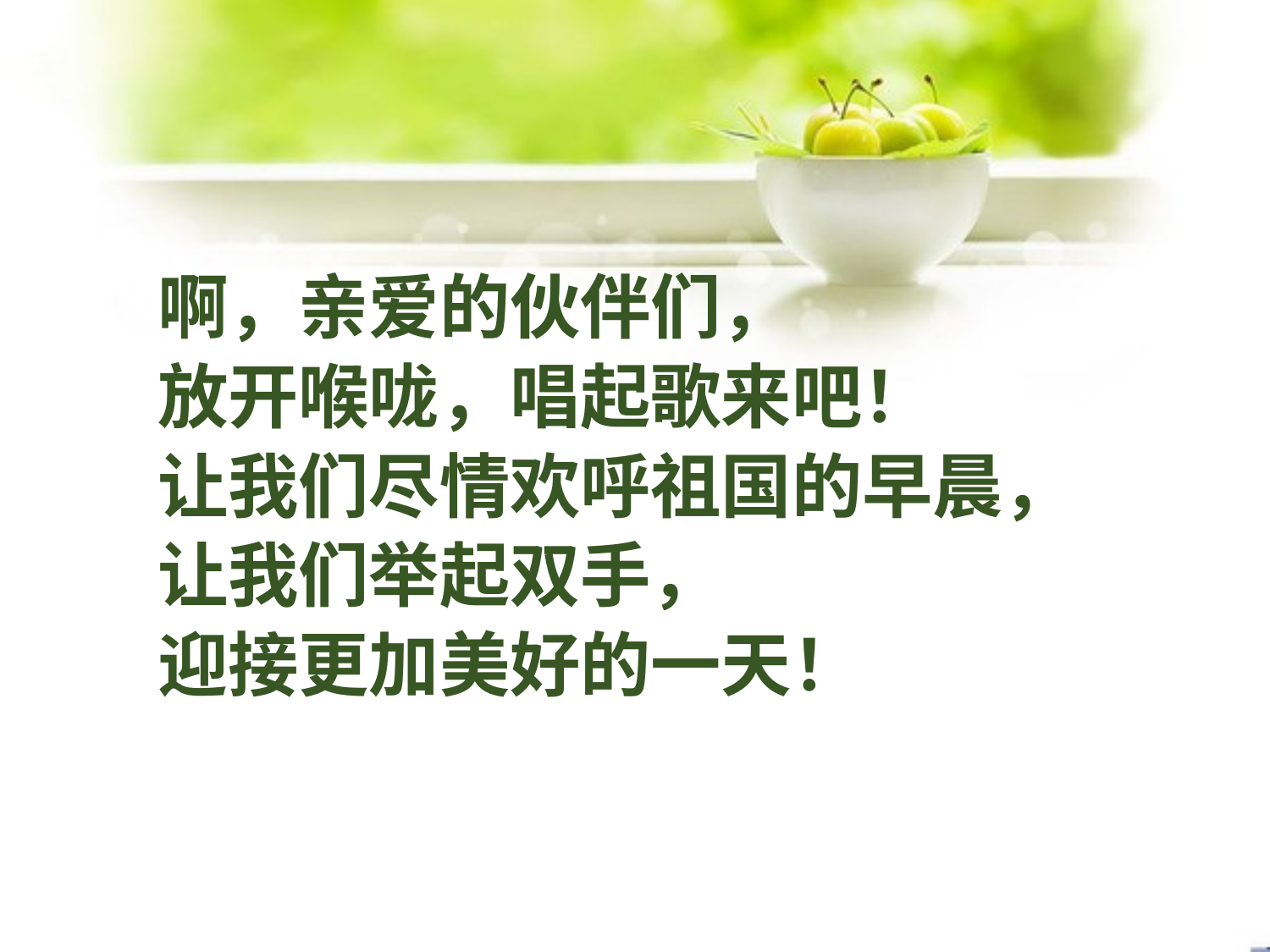

啊，亲爱的伙伴们，
放开喉咙，唱起歌来吧！
让我们尽情欢呼祖国的早晨，
让我们举起双手，
迎接更加美好的一天！